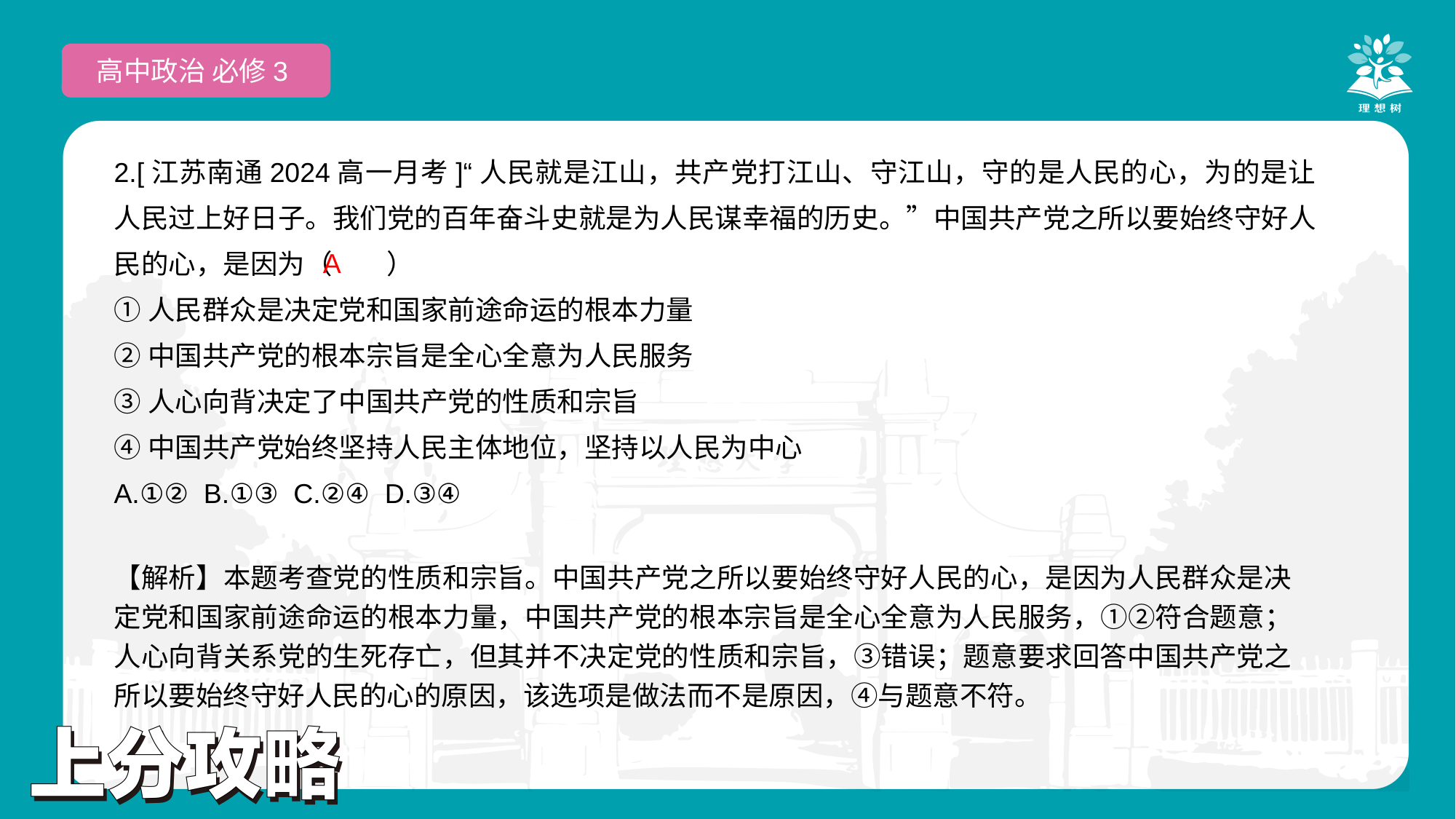

高中政治 必修3
2.[江苏南通2024高一月考]“人民就是江山，共产党打江山、守江山，守的是人民的心，为的是让人民过上好日子。我们党的百年奋斗史就是为人民谋幸福的历史。”中国共产党之所以要始终守好人民的心，是因为（　　）
①人民群众是决定党和国家前途命运的根本力量
②中国共产党的根本宗旨是全心全意为人民服务
③人心向背决定了中国共产党的性质和宗旨
④中国共产党始终坚持人民主体地位，坚持以人民为中心
A.①②  B.①③  C.②④  D.③④
A
【解析】本题考查党的性质和宗旨。中国共产党之所以要始终守好人民的心，是因为人民群众是决定党和国家前途命运的根本力量，中国共产党的根本宗旨是全心全意为人民服务，①②符合题意；人心向背关系党的生死存亡，但其并不决定党的性质和宗旨，③错误；题意要求回答中国共产党之所以要始终守好人民的心的原因，该选项是做法而不是原因，④与题意不符。